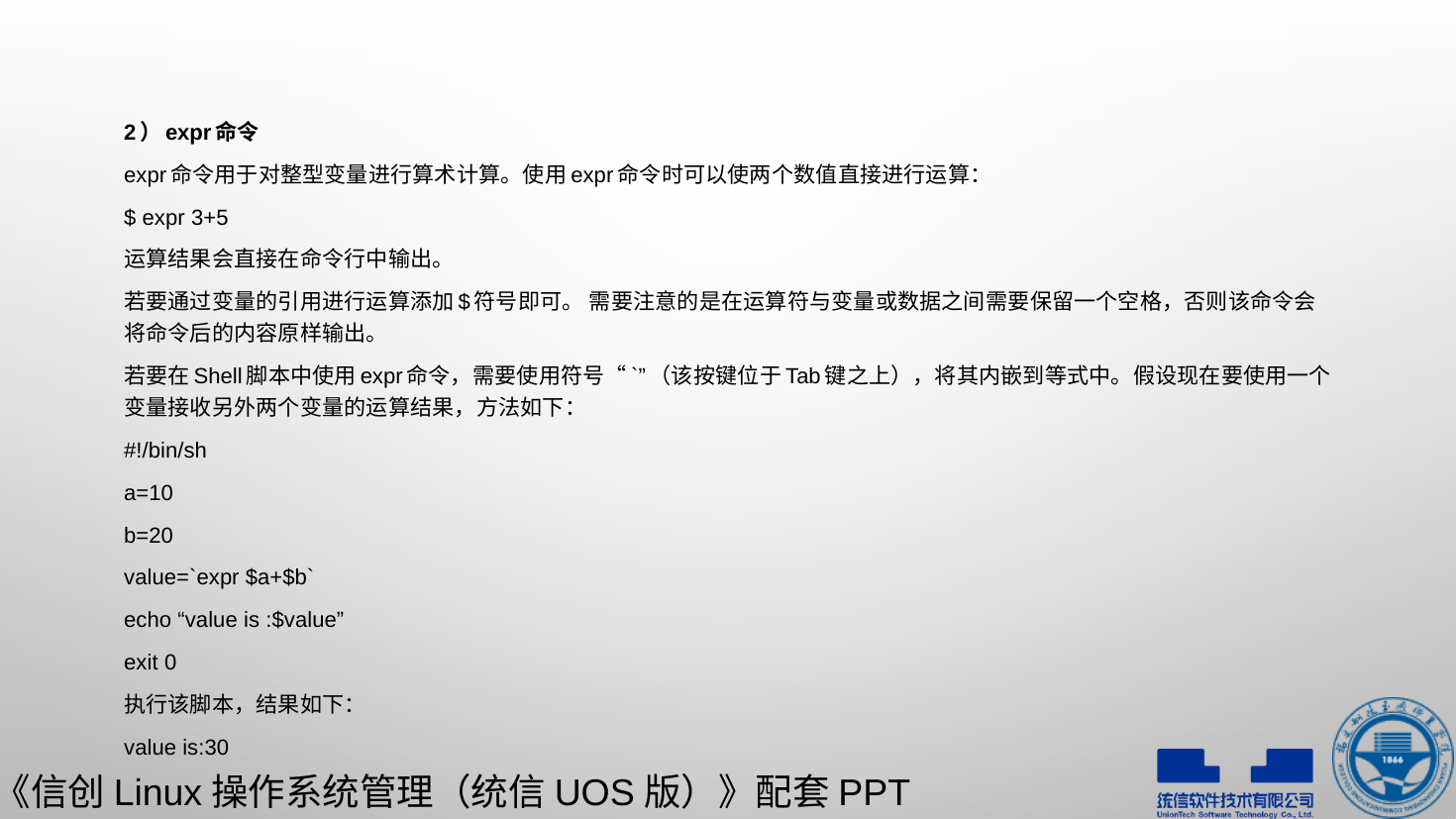

2）expr命令
expr命令用于对整型变量进行算术计算。使用expr命令时可以使两个数值直接进行运算：
$ expr 3+5
运算结果会直接在命令行中输出。
若要通过变量的引用进行运算添加$符号即可。 需要注意的是在运算符与变量或数据之间需要保留一个空格，否则该命令会将命令后的内容原样输出。
若要在Shell脚本中使用expr命令，需要使用符号“`”（该按键位于Tab键之上），将其内嵌到等式中。假设现在要使用一个变量接收另外两个变量的运算结果，方法如下：
#!/bin/sh
a=10
b=20
value=`expr $a+$b`
echo “value is :$value”
exit 0
执行该脚本，结果如下：
value is:30